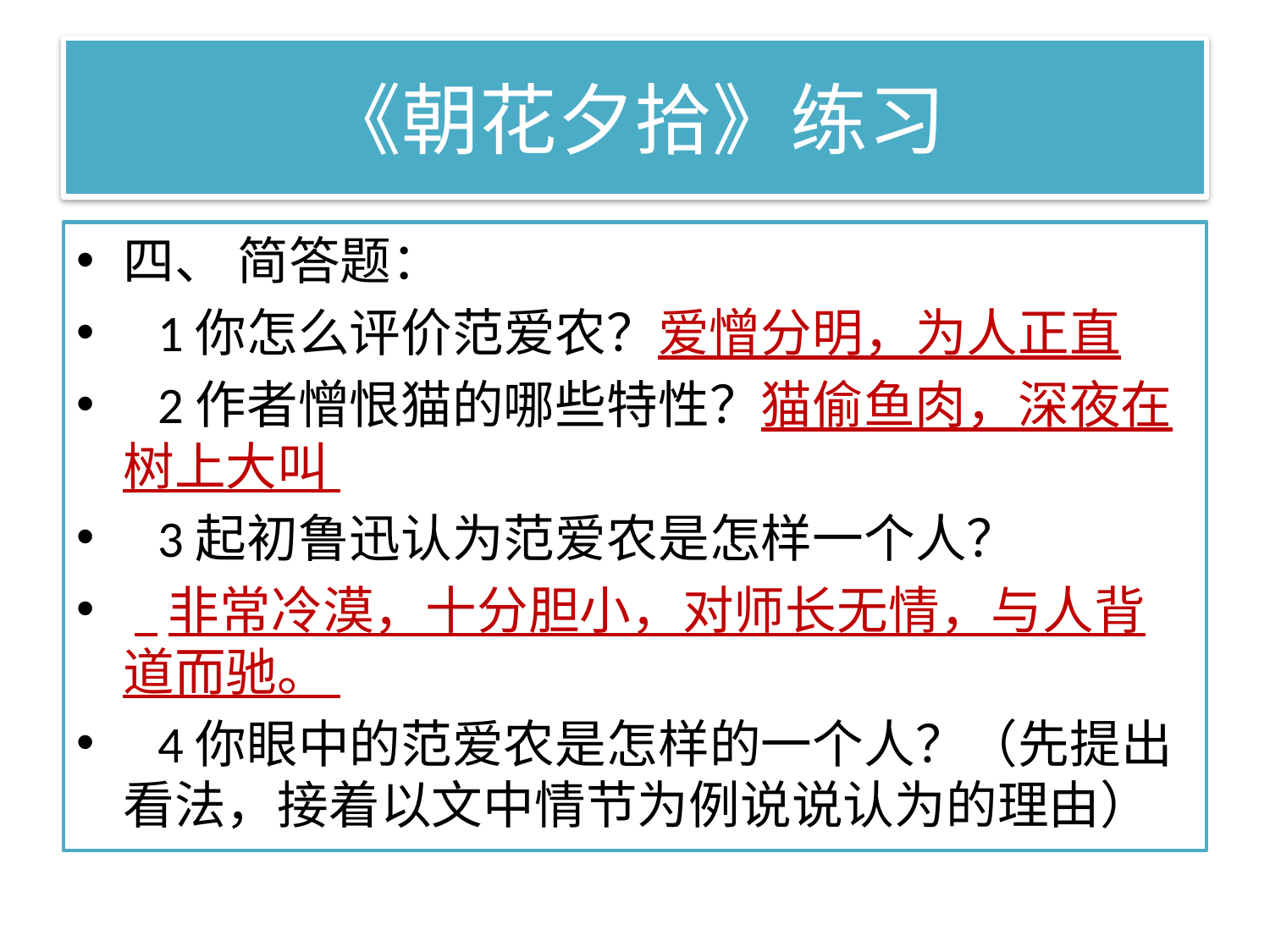

# 《朝花夕拾》练习
四、 简答题：
   1你怎么评价范爱农？爱憎分明，为人正直
   2作者憎恨猫的哪些特性？猫偷鱼肉，深夜在树上大叫
   3起初鲁迅认为范爱农是怎样一个人？
   非常冷漠，十分胆小，对师长无情，与人背道而驰。
   4你眼中的范爱农是怎样的一个人？（先提出看法，接着以文中情节为例说说认为的理由）